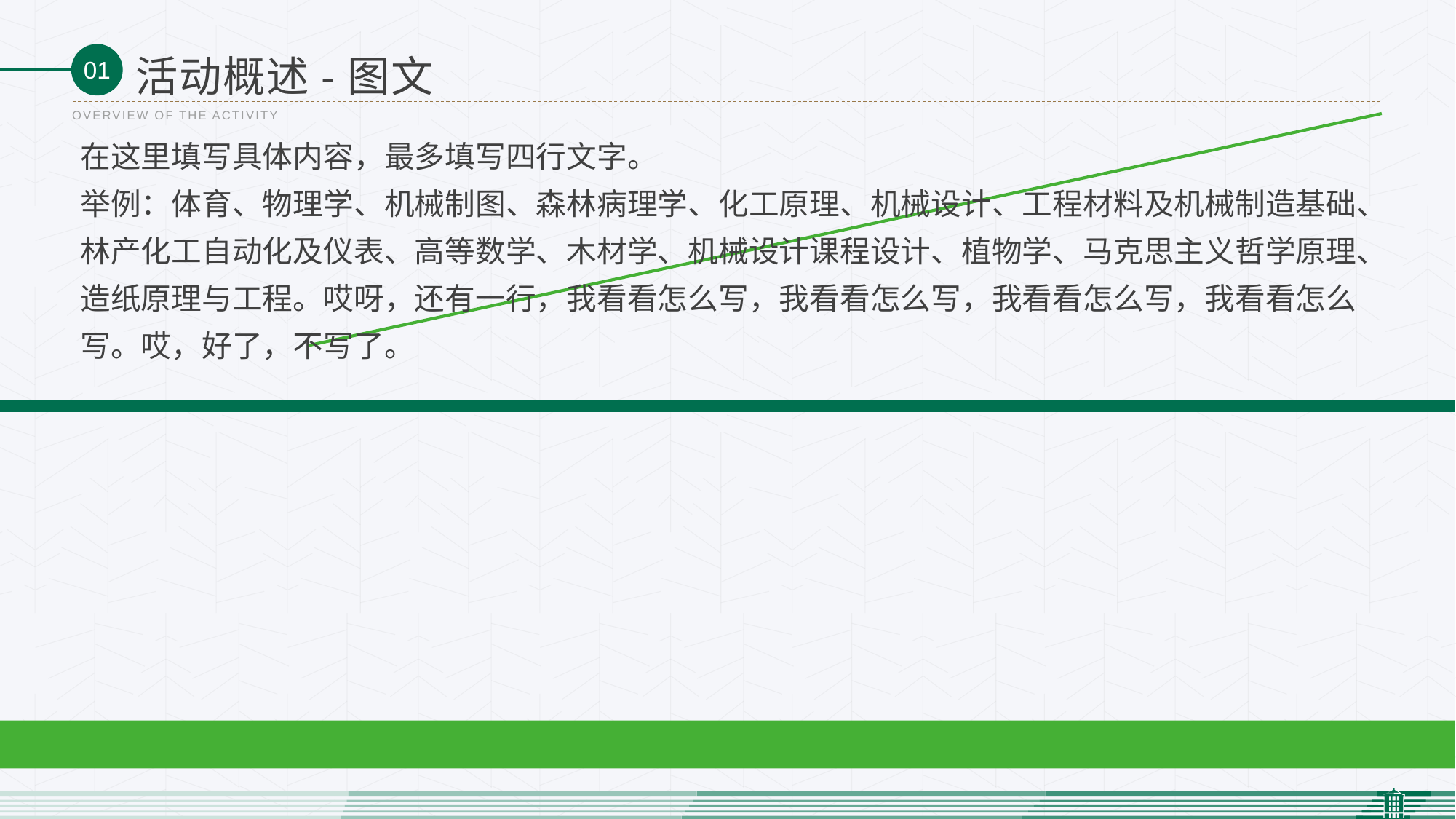

活动概述-图文
OVERVIEW OF THE ACTIVITY
在这里填写具体内容，最多填写四行文字。
举例：体育、物理学、机械制图、森林病理学、化工原理、机械设计、工程材料及机械制造基础、林产化工自动化及仪表、高等数学、木材学、机械设计课程设计、植物学、马克思主义哲学原理、造纸原理与工程。哎呀，还有一行，我看看怎么写，我看看怎么写，我看看怎么写，我看看怎么写。哎，好了，不写了。